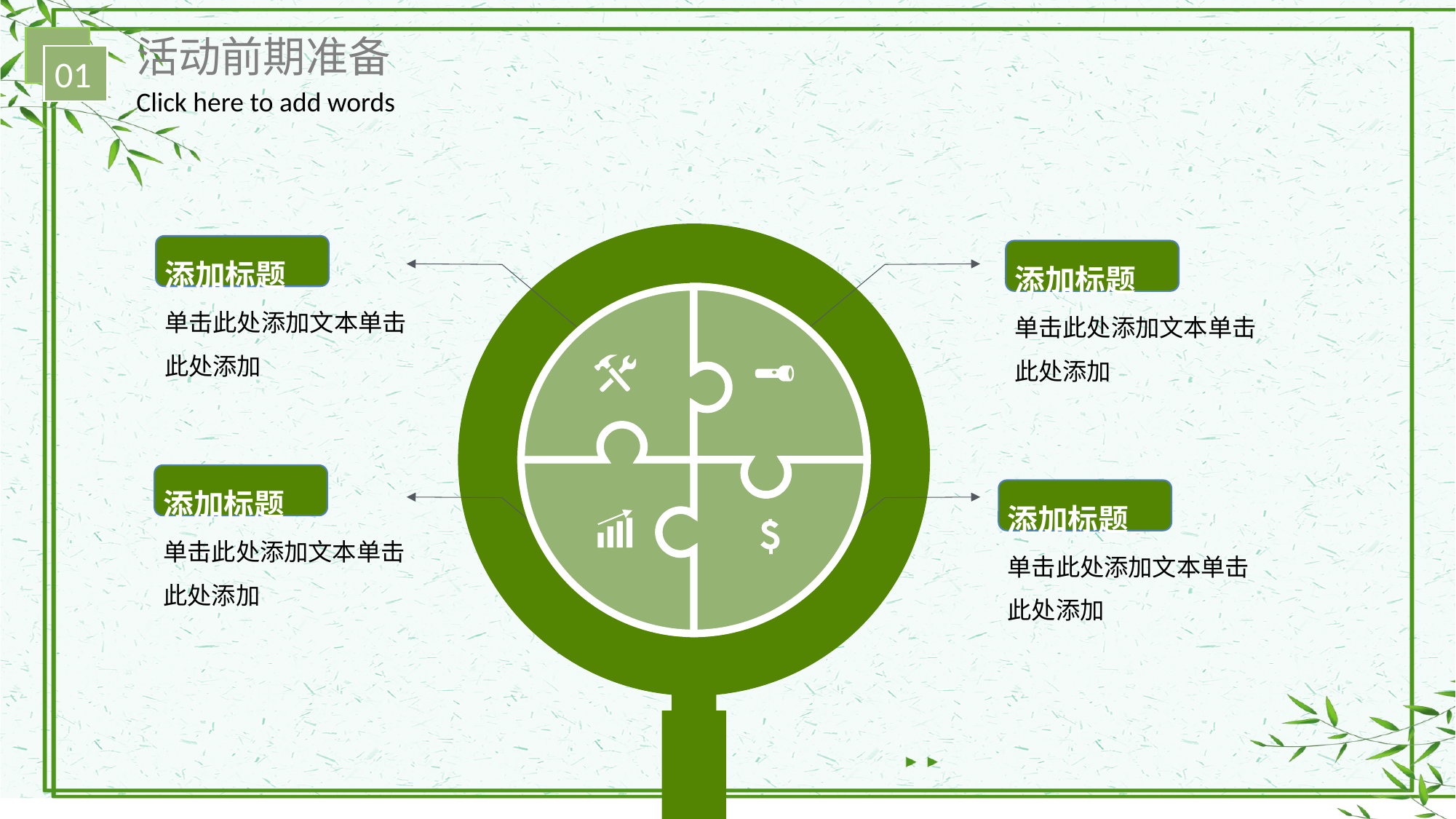

活动前期准备

01
Click here to add words
添加标题
单击此处添加文本单击
此处添加

添加标题
单击此处添加文本单击
此处添加

添加标题
单击此处添加文本单击
此处添加

添加标题
单击此处添加文本单击
此处添加